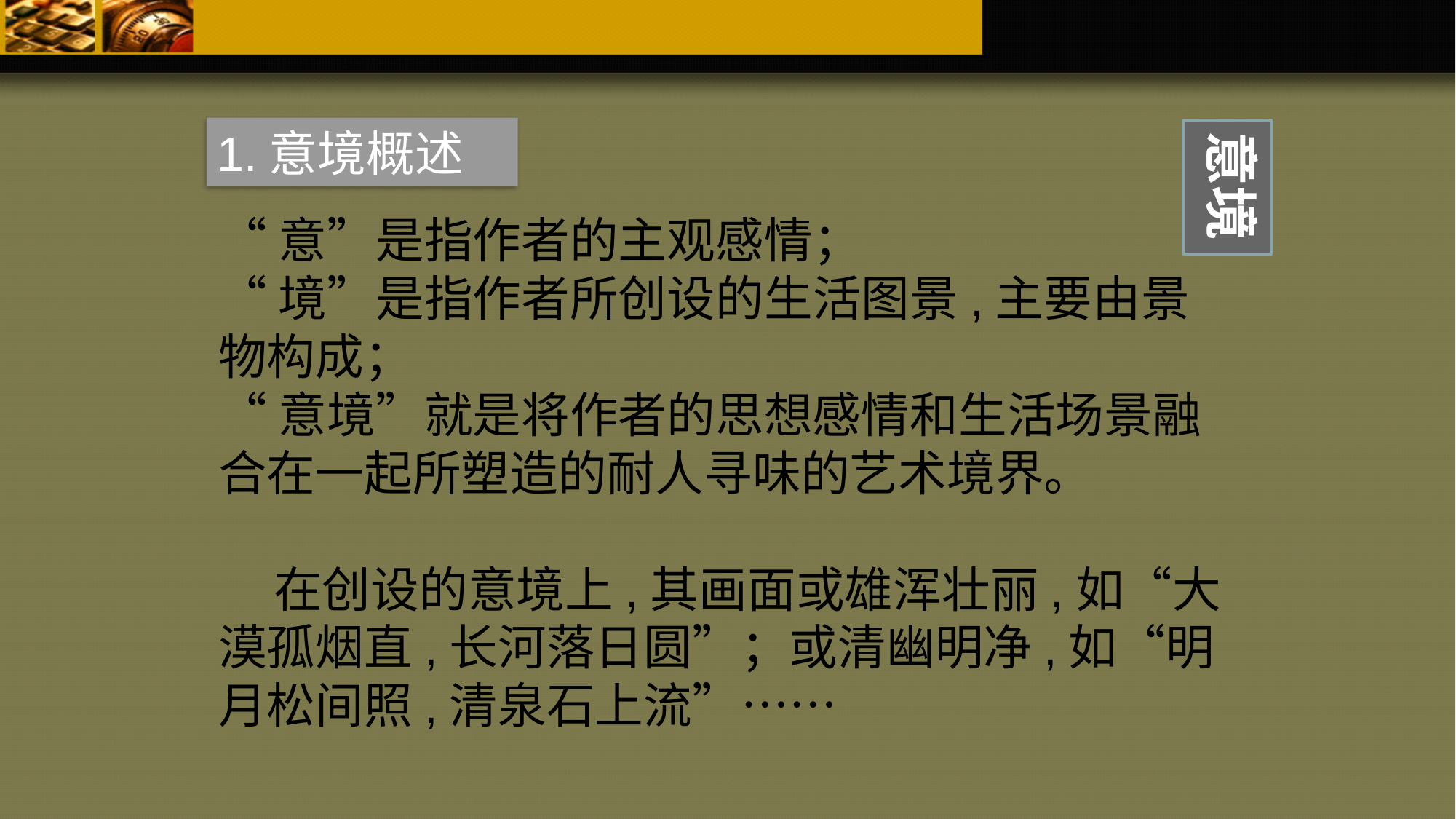

1.意境概述
意境
“意”是指作者的主观感情；
“境”是指作者所创设的生活图景,主要由景物构成；
“意境”就是将作者的思想感情和生活场景融合在一起所塑造的耐人寻味的艺术境界。

    在创设的意境上,其画面或雄浑壮丽,如“大漠孤烟直,长河落日圆”；或清幽明净,如“明月松间照,清泉石上流”……